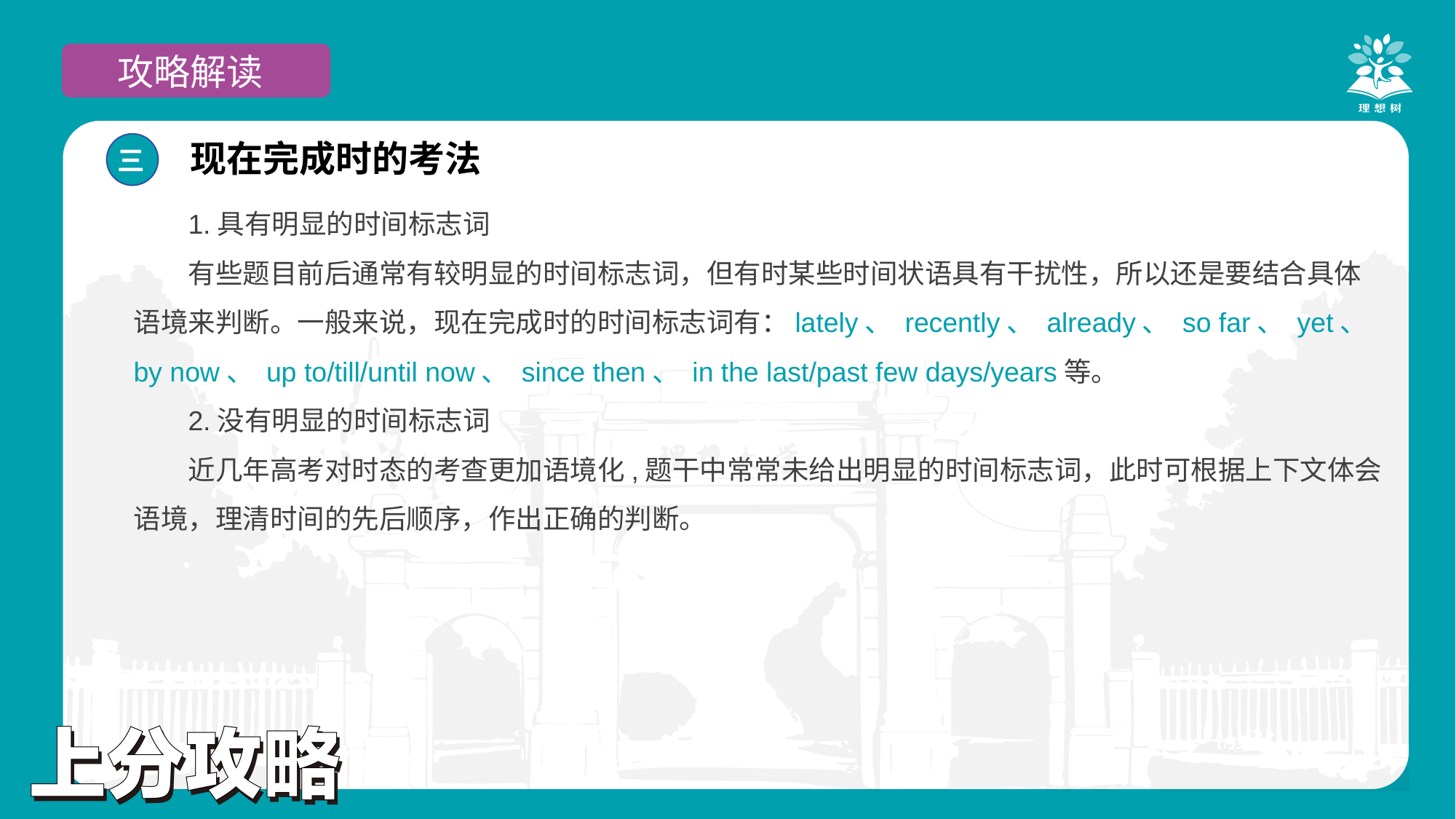

攻略解读
现在完成时的考法

三
1.具有明显的时间标志词
有些题目前后通常有较明显的时间标志词，但有时某些时间状语具有干扰性，所以还是要结合具体语境来判断。一般来说，现在完成时的时间标志词有：lately、 recently、 already、 so far、 yet、 by now、 up to/till/until now、 since then、 in the last/past few days/years等。
2.没有明显的时间标志词
近几年高考对时态的考查更加语境化,题干中常常未给出明显的时间标志词，此时可根据上下文体会语境，理清时间的先后顺序，作出正确的判断。